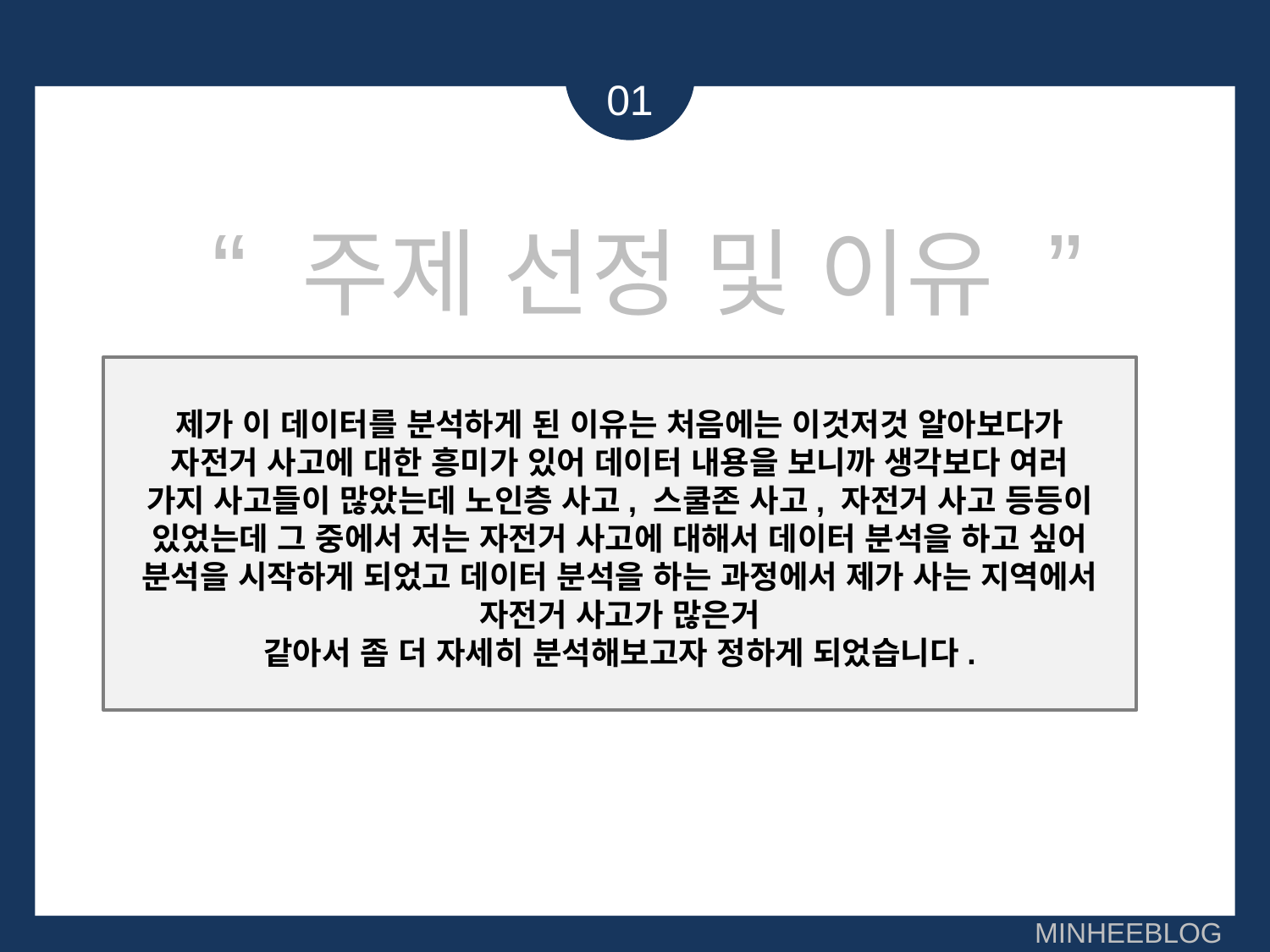

01

“ 주제 선정 및 이유  ”

제가 이 데이터를 분석하게 된 이유는 처음에는 이것저것 알아보다가 자전거 사고에 대한 흥미가 있어 데이터 내용을 보니까 생각보다 여러 가지 사고들이 많았는데 노인층 사고, 스쿨존 사고, 자전거 사고 등등이 있었는데 그 중에서 저는 자전거 사고에 대해서 데이터 분석을 하고 싶어 분석을 시작하게 되었고 데이터 분석을 하는 과정에서 제가 사는 지역에서 자전거 사고가 많은거
같아서 좀 더 자세히 분석해보고자 정하게 되었습니다.
MINHEEBLOG